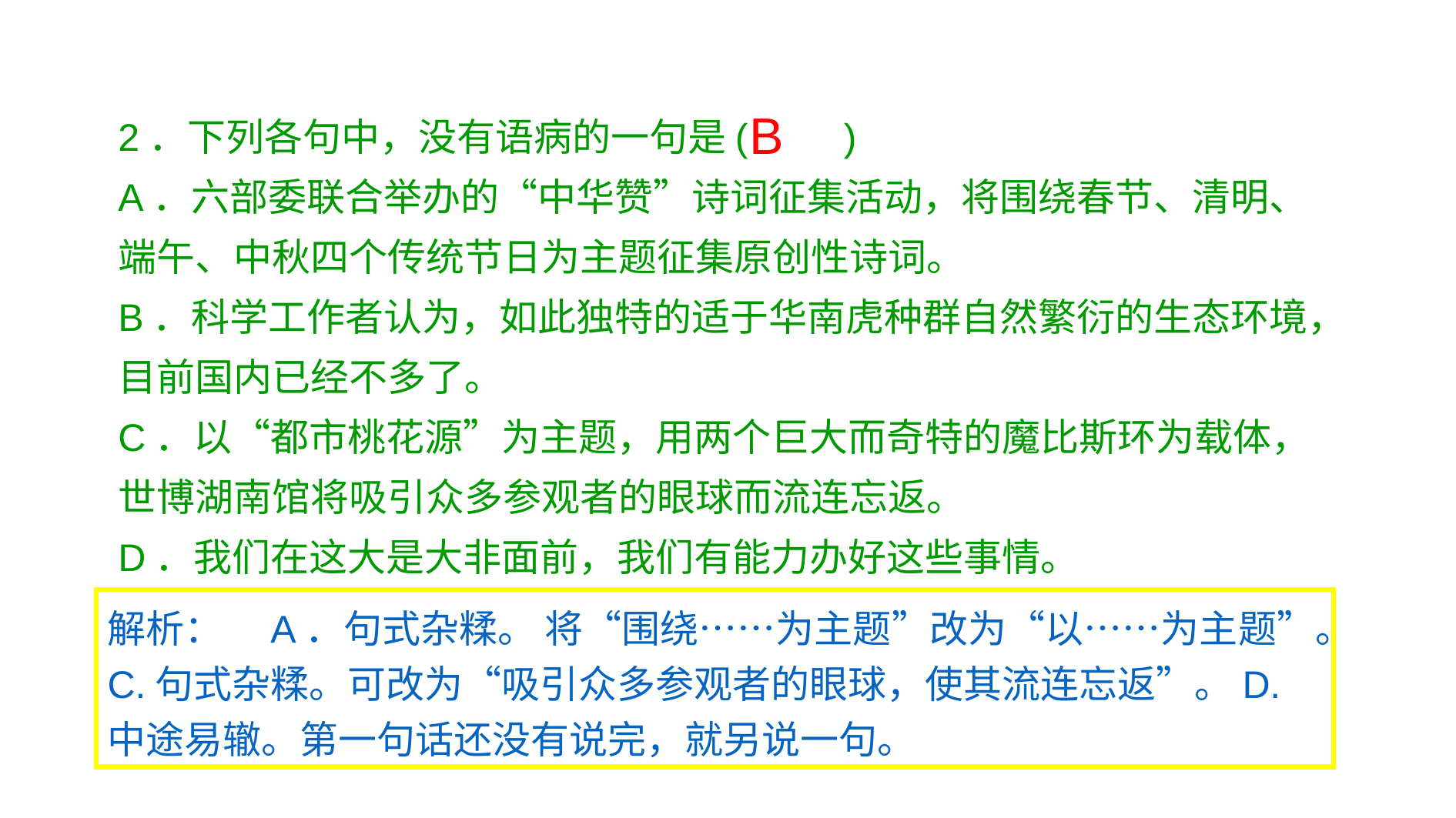

2．下列各句中，没有语病的一句是(　　)
A．六部委联合举办的“中华赞”诗词征集活动，将围绕春节、清明、端午、中秋四个传统节日为主题征集原创性诗词。
B．科学工作者认为，如此独特的适于华南虎种群自然繁衍的生态环境，目前国内已经不多了。
C．以“都市桃花源”为主题，用两个巨大而奇特的魔比斯环为载体，世博湖南馆将吸引众多参观者的眼球而流连忘返。
D．我们在这大是大非面前，我们有能力办好这些事情。
B
解析：　A．句式杂糅。 将“围绕……为主题”改为“以……为主题”。C.句式杂糅。可改为“吸引众多参观者的眼球，使其流连忘返”。D.中途易辙。第一句话还没有说完，就另说一句。